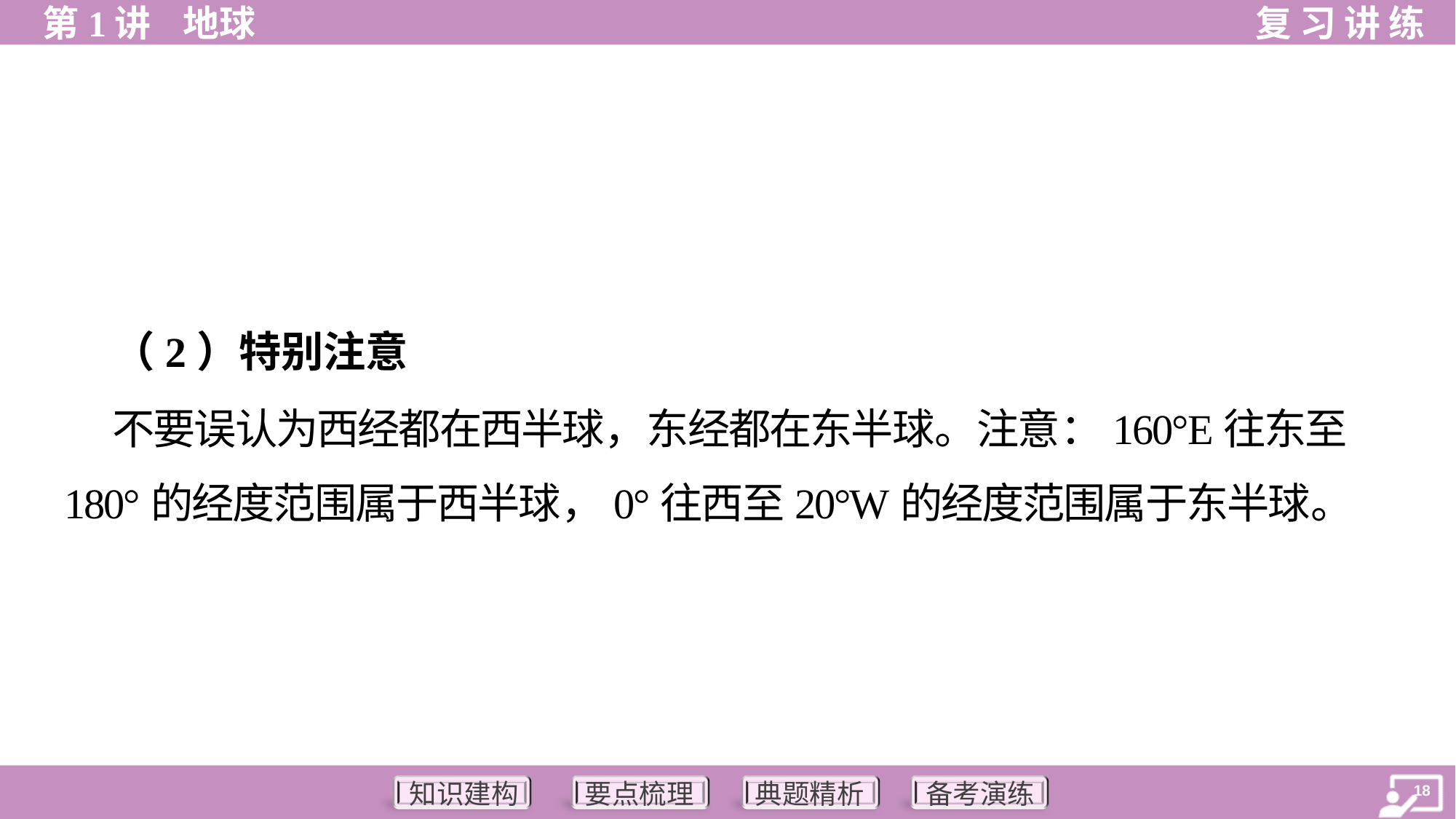

（2）特别注意
    不要误认为西经都在西半球，东经都在东半球。注意：160°E往东至
180°的经度范围属于西半球，0°往西至20°W的经度范围属于东半球。